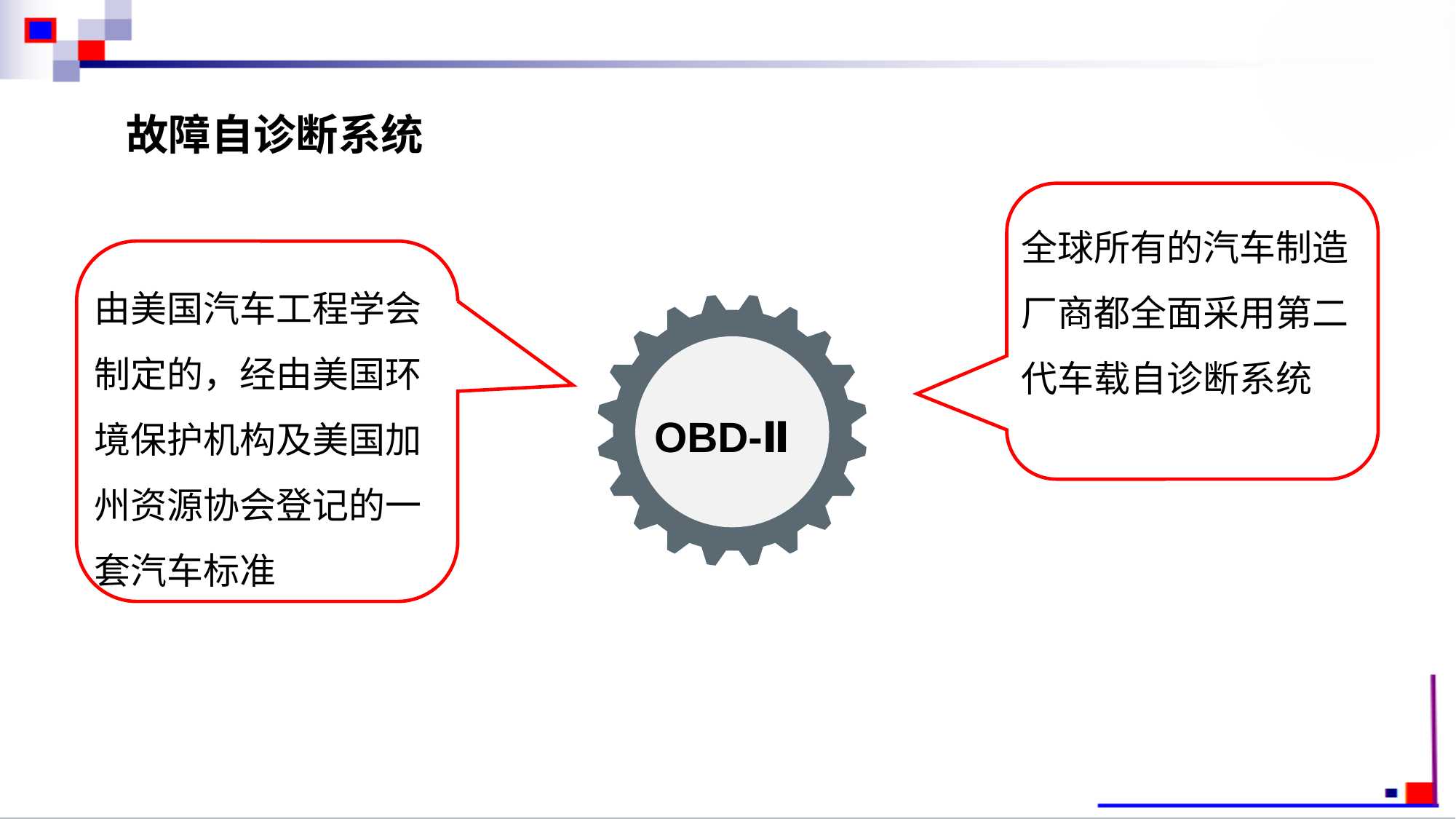

故障自诊断系统
全球所有的汽车制造厂商都全面采用第二代车载自诊断系统
由美国汽车工程学会制定的，经由美国环境保护机构及美国加州资源协会登记的一套汽车标准

OBD-Ⅱ